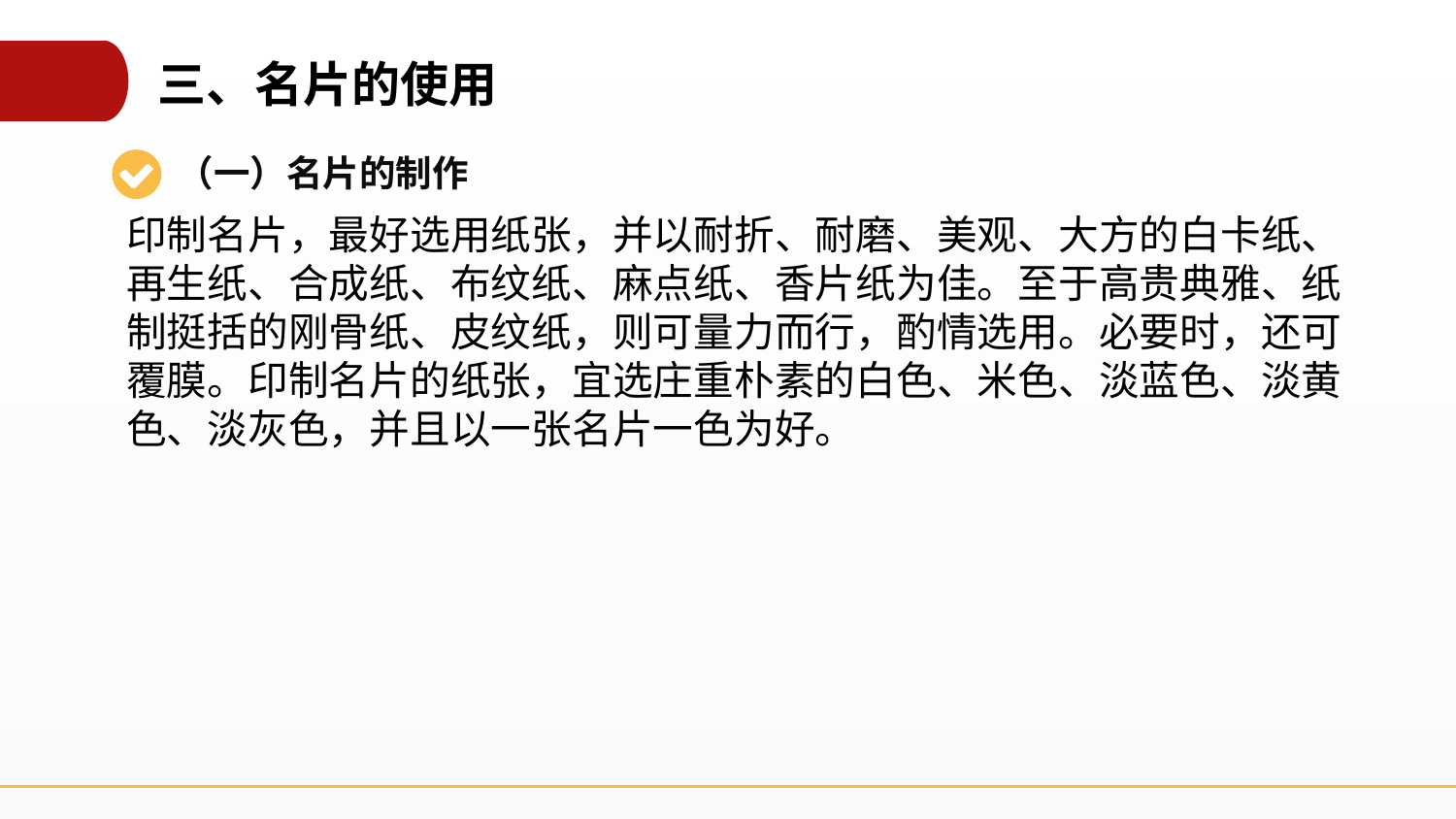

三、名片的使用

（一）名片的制作
印制名片，最好选用纸张，并以耐折、耐磨、美观、大方的白卡纸、再生纸、合成纸、布纹纸、麻点纸、香片纸为佳。至于高贵典雅、纸制挺括的刚骨纸、皮纹纸，则可量力而行，酌情选用。必要时，还可覆膜。印制名片的纸张，宜选庄重朴素的白色、米色、淡蓝色、淡黄色、淡灰色，并且以一张名片一色为好。